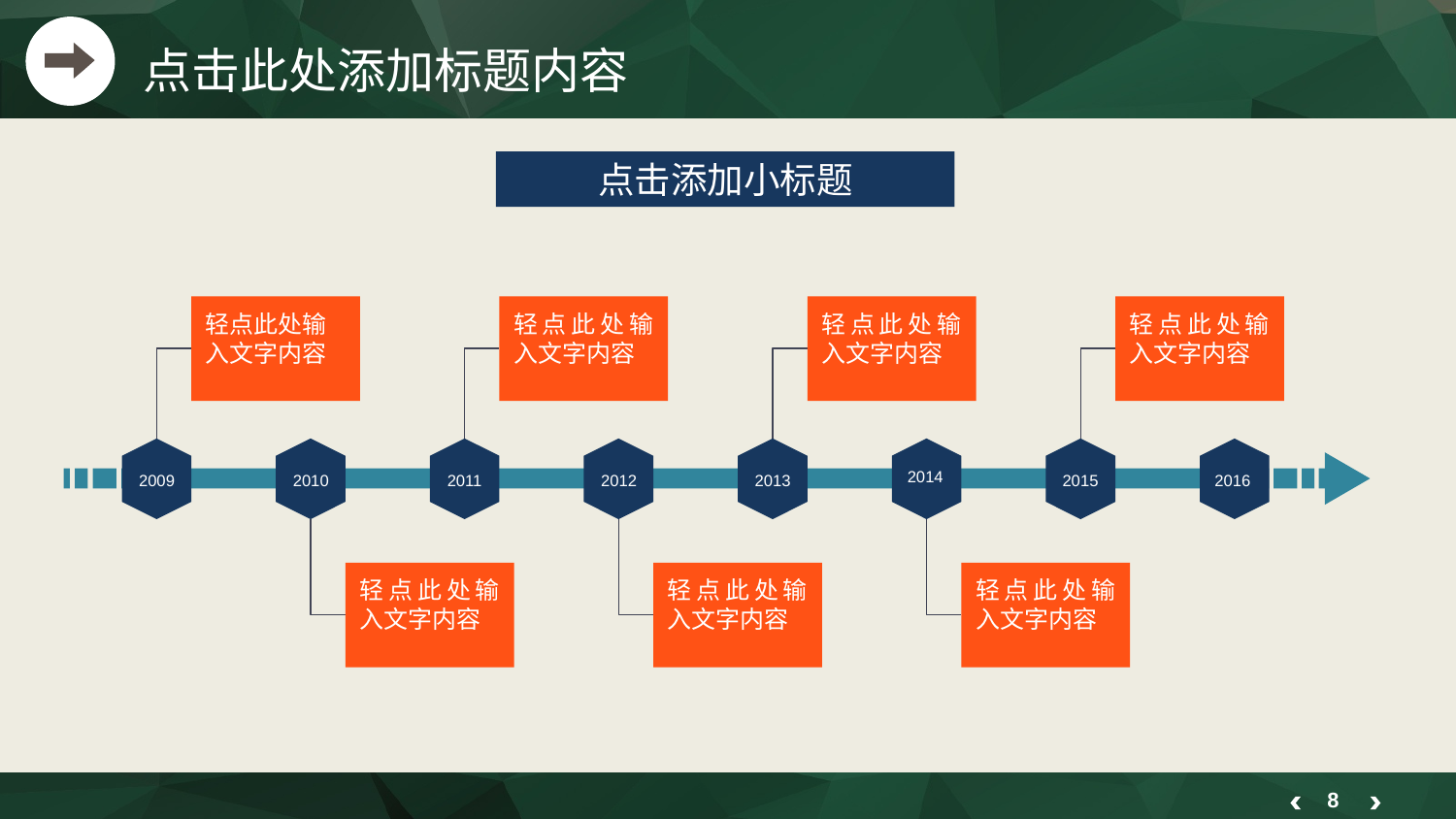

点击此处添加标题内容
点击添加小标题

轻点此处输入文字内容

轻点此处输入文字内容

轻点此处输入文字内容

轻点此处输入文字内容

2009

2010

2011

2012

2013

2014

2015

2016

轻点此处输入文字内容

轻点此处输入文字内容

轻点此处输入文字内容